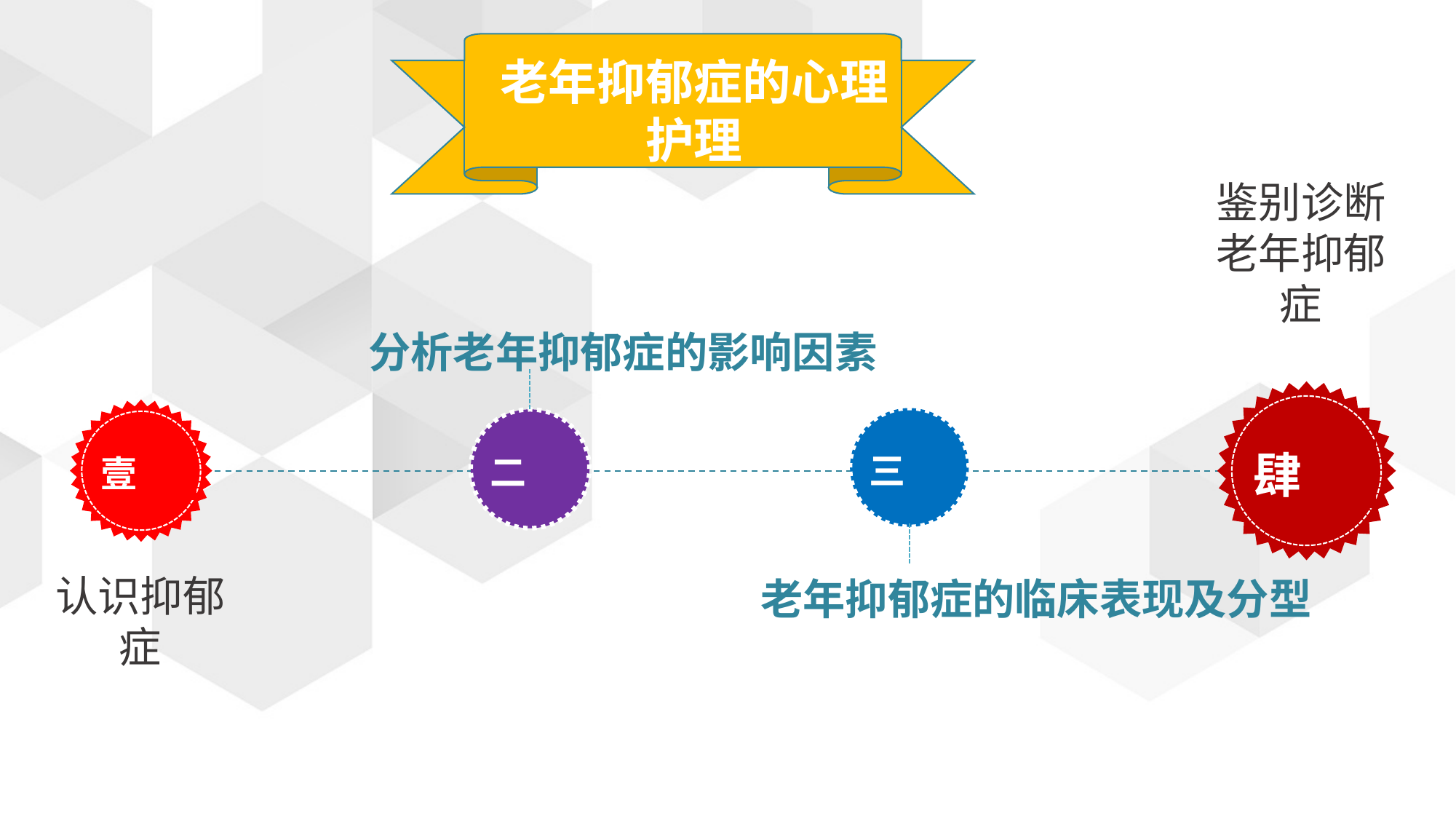

老年抑郁症的心理护理
鉴别诊断老年抑郁症
分析老年抑郁症的影响因素

肆

壹

三

二
认识抑郁症
老年抑郁症的临床表现及分型